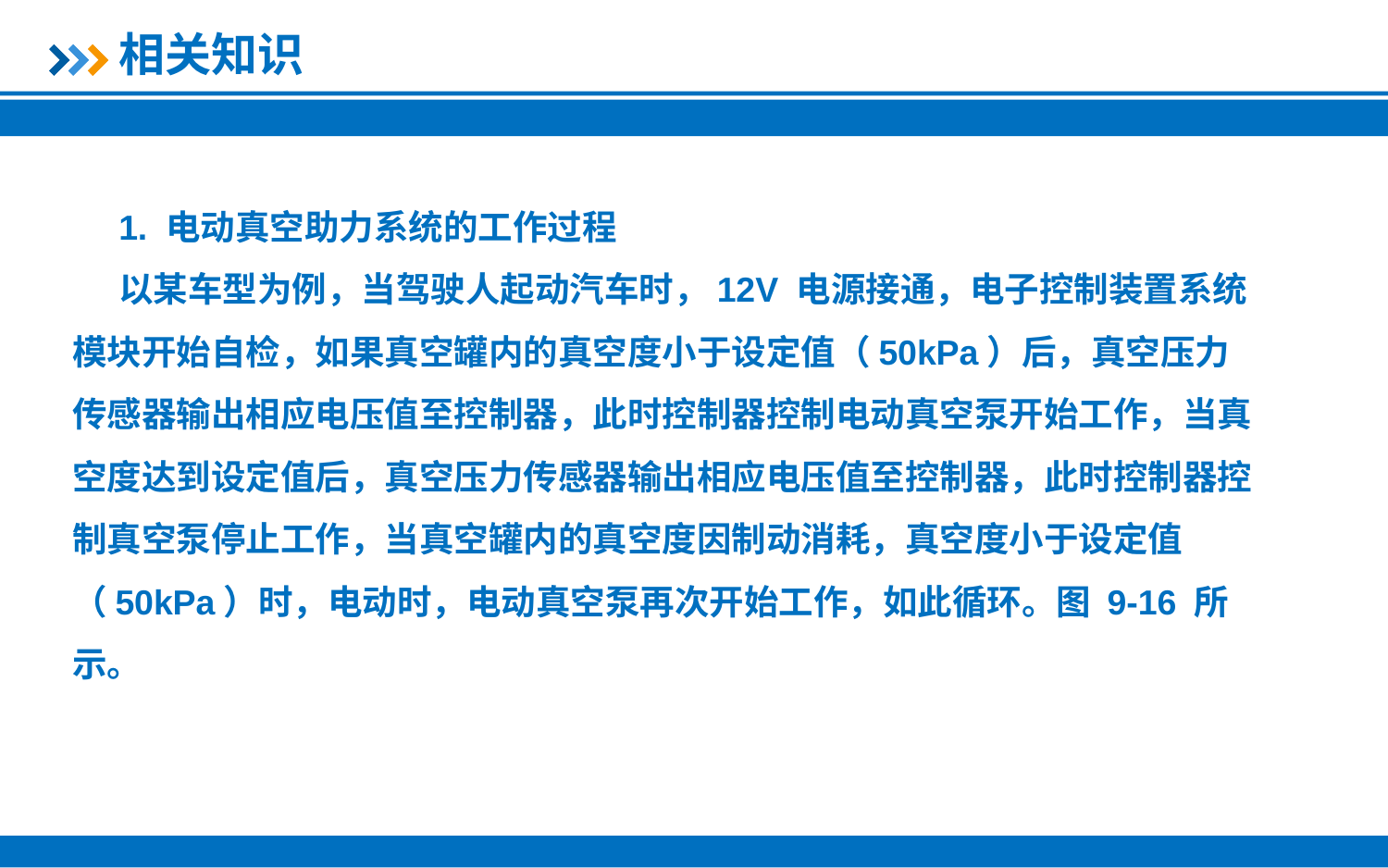

相关知识
1. 电动真空助力系统的工作过程
以某车型为例，当驾驶人起动汽车时，12V 电源接通，电子控制装置系统模块开始自检，如果真空罐内的真空度小于设定值（50kPa）后，真空压力传感器输出相应电压值至控制器，此时控制器控制电动真空泵开始工作，当真空度达到设定值后，真空压力传感器输出相应电压值至控制器，此时控制器控制真空泵停止工作，当真空罐内的真空度因制动消耗，真空度小于设定值（50kPa）时，电动时，电动真空泵再次开始工作，如此循环。图 9-16 所示。